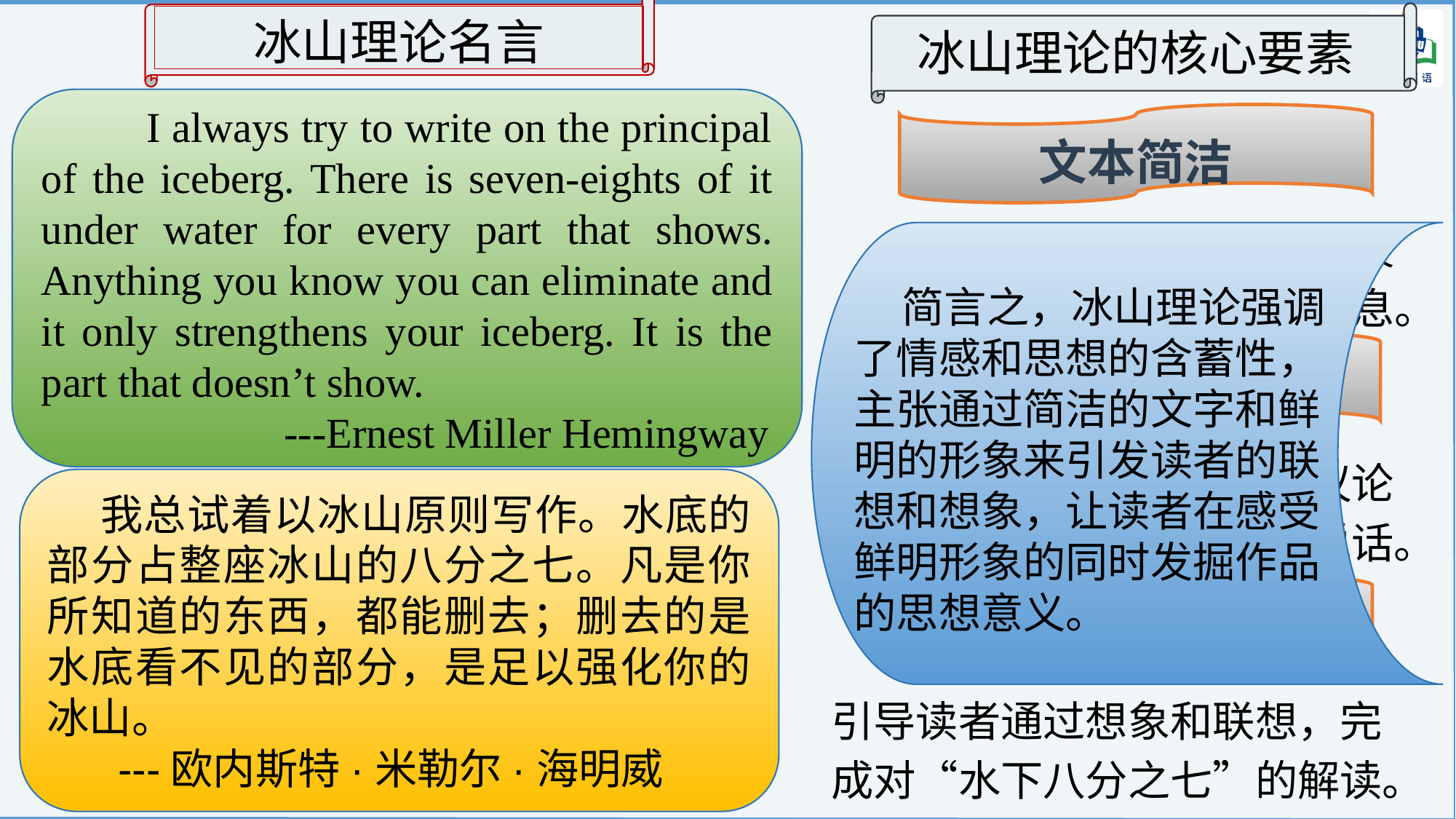

冰山理论名言

冰山理论的核心要素
         I always try to write on the principal of the iceberg. There is seven-eights of it under water for every part that shows. Anything you know you can eliminate and it only strengthens your iceberg. It is the part that doesn’t show.
                       ---Ernest Miller Hemingway
文本简洁
用词精炼，避免冗余，用最少的文字承载最丰富的信息。

    简言之，冰山理论强调了情感和思想的含蓄性，主张通过简洁的文字和鲜明的形象来引发读者的联想和想象，让读者在感受鲜明形象的同时发掘作品的思想意义。
叙事者的不动声色
作者隐藏于幕后，不直接议论抒情，让事实和细节自己说话。
    我总试着以冰山原则写作。水底的部分占整座冰山的八分之七。凡是你所知道的东西，都能删去；删去的是水底看不见的部分，是足以强化你的冰山。
      ---欧内斯特·米勒尔·海明威
读者的积极参与
引导读者通过想象和联想，完成对“水下八分之七”的解读。